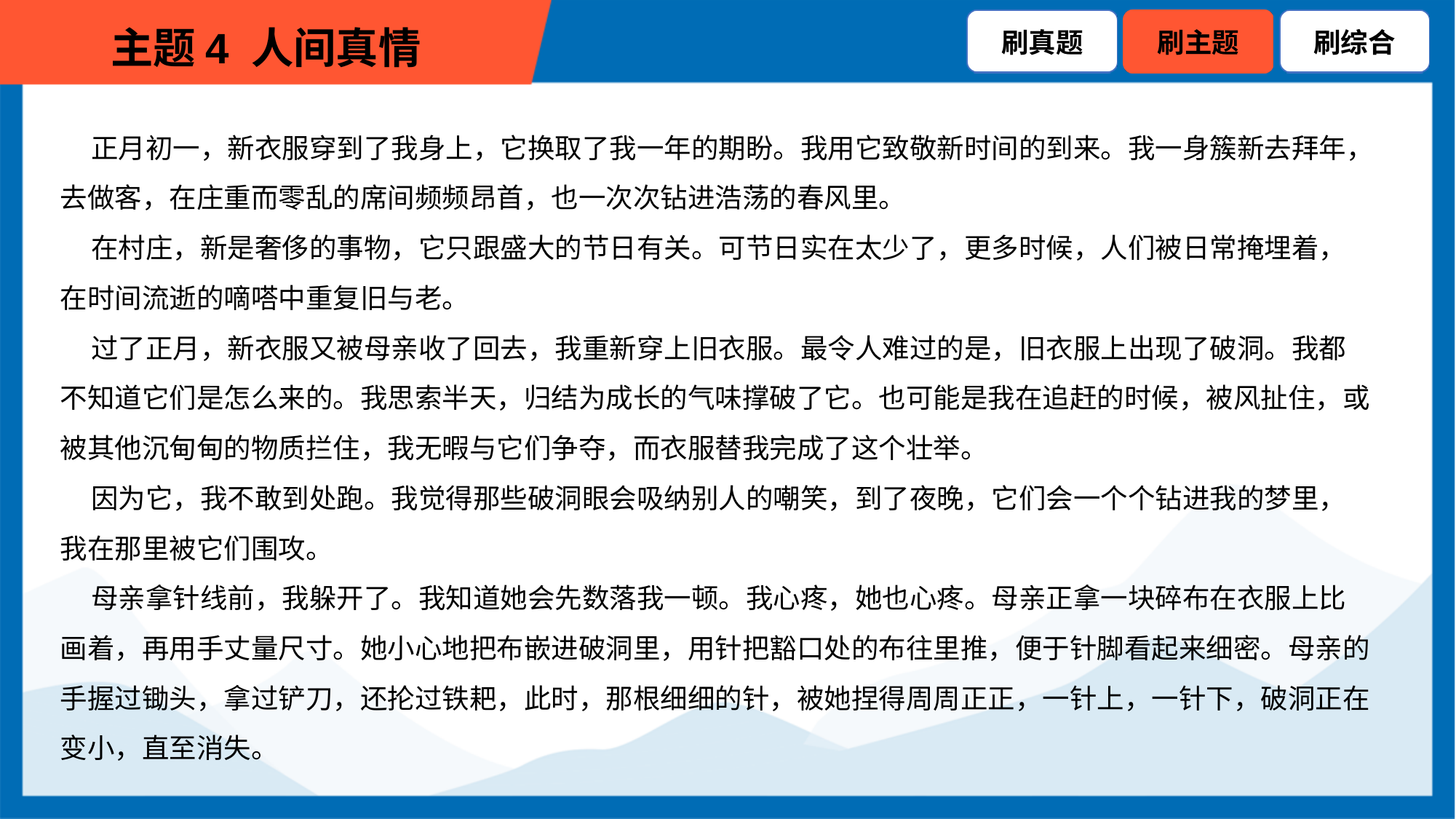

正月初一，新衣服穿到了我身上，它换取了我一年的期盼。我用它致敬新时间的到来。我一身簇新去拜年，
去做客，在庄重而零乱的席间频频昂首，也一次次钻进浩荡的春风里。
    在村庄，新是奢侈的事物，它只跟盛大的节日有关。可节日实在太少了，更多时候，人们被日常掩埋着，
在时间流逝的嘀嗒中重复旧与老。
    过了正月，新衣服又被母亲收了回去，我重新穿上旧衣服。最令人难过的是，旧衣服上出现了破洞。我都
不知道它们是怎么来的。我思索半天，归结为成长的气味撑破了它。也可能是我在追赶的时候，被风扯住，或
被其他沉甸甸的物质拦住，我无暇与它们争夺，而衣服替我完成了这个壮举。
    因为它，我不敢到处跑。我觉得那些破洞眼会吸纳别人的嘲笑，到了夜晚，它们会一个个钻进我的梦里，
我在那里被它们围攻。
    母亲拿针线前，我躲开了。我知道她会先数落我一顿。我心疼，她也心疼。母亲正拿一块碎布在衣服上比
画着，再用手丈量尺寸。她小心地把布嵌进破洞里，用针把豁口处的布往里推，便于针脚看起来细密。母亲的
手握过锄头，拿过铲刀，还抡过铁耙，此时，那根细细的针，被她捏得周周正正，一针上，一针下，破洞正在
变小，直至消失。